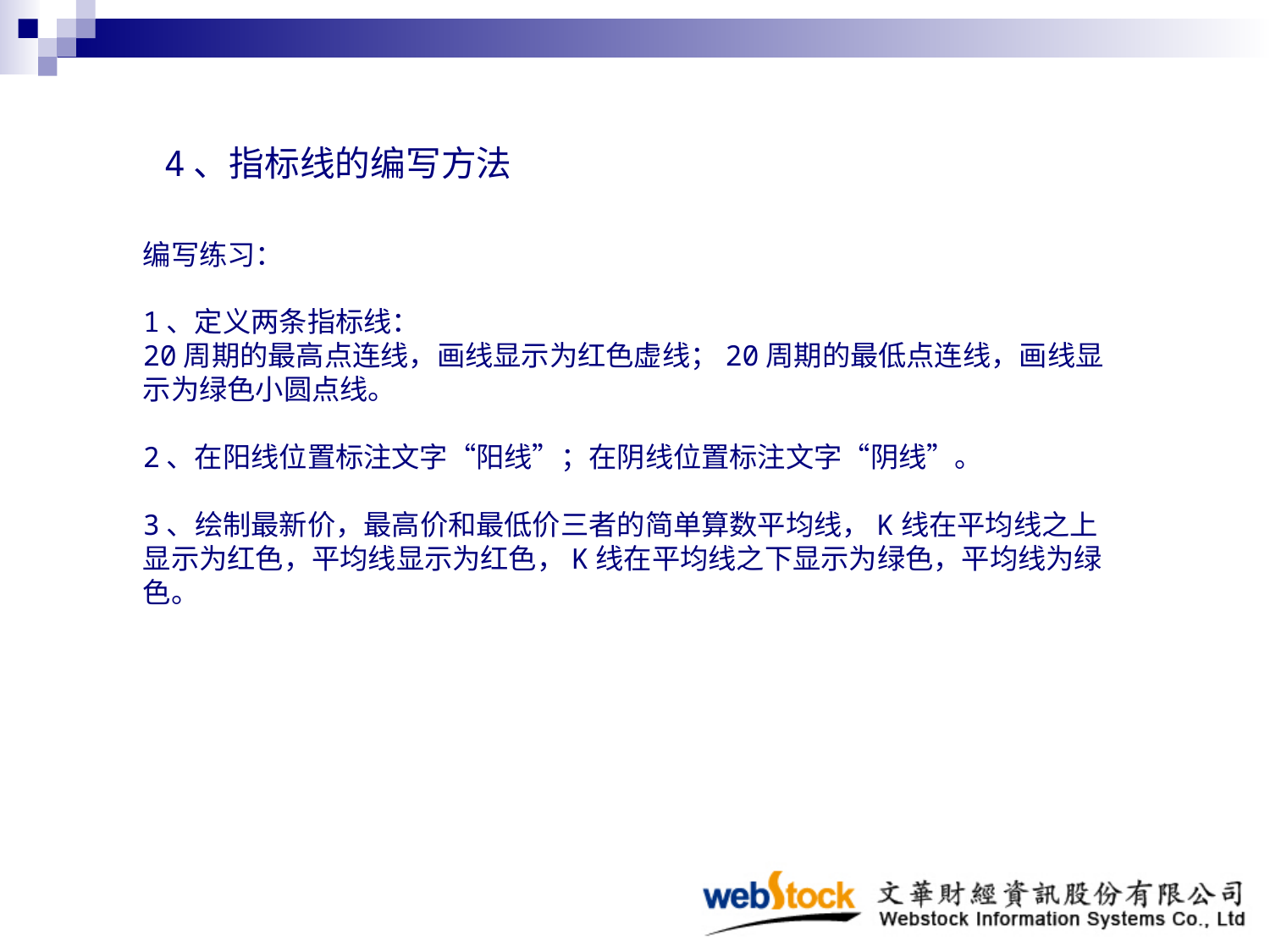

4、指标线的编写方法
编写练习：

1、定义两条指标线：
20周期的最高点连线，画线显示为红色虚线；20周期的最低点连线，画线显示为绿色小圆点线。

2、在阳线位置标注文字“阳线”；在阴线位置标注文字“阴线”。

3、绘制最新价，最高价和最低价三者的简单算数平均线，K线在平均线之上显示为红色，平均线显示为红色，K线在平均线之下显示为绿色，平均线为绿色。